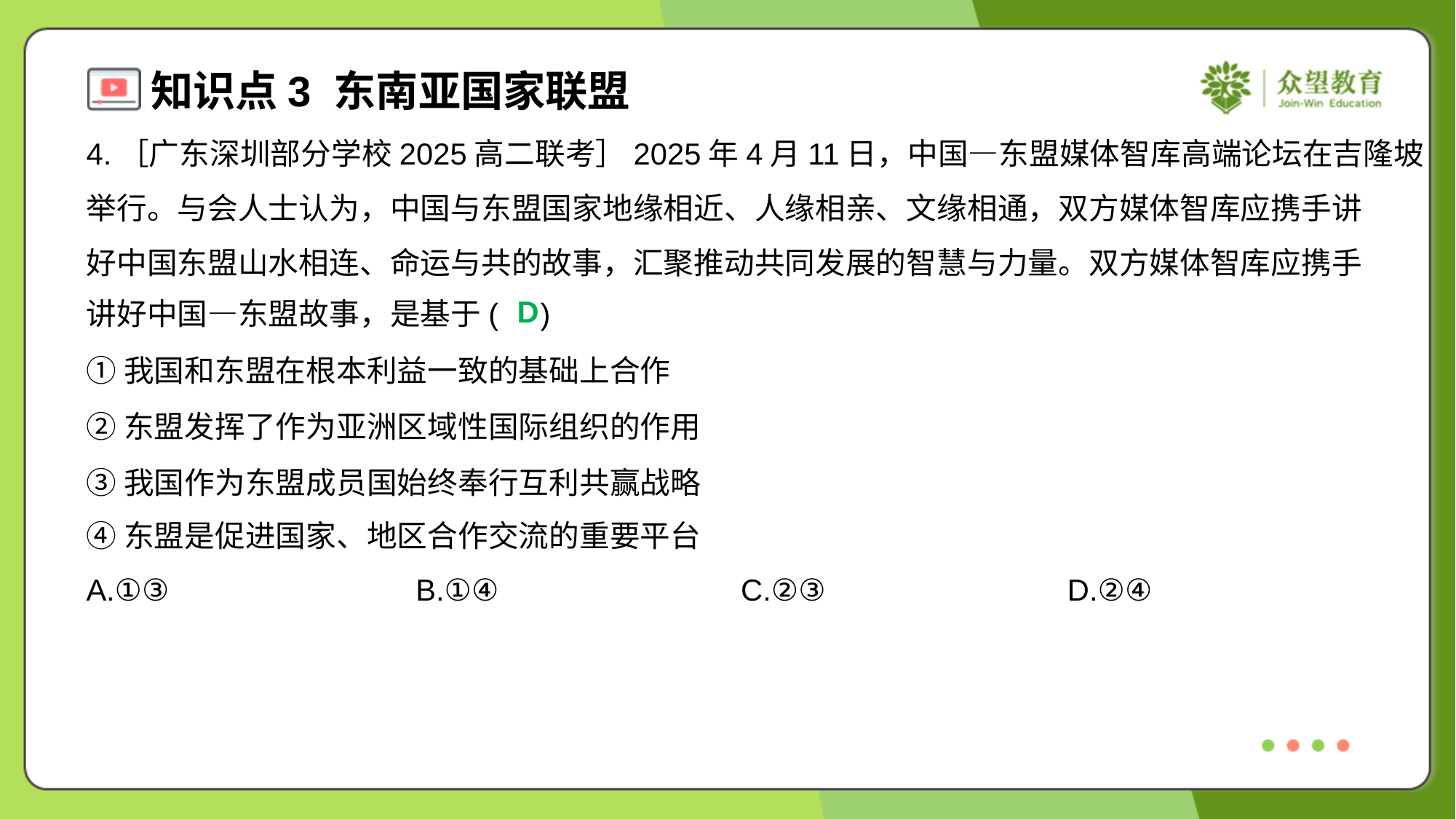

4.［广东深圳部分学校2025高二联考］2025年4月11日，中国—东盟媒体智库高端论坛在吉隆坡
举行。与会人士认为，中国与东盟国家地缘相近、人缘相亲、文缘相通，双方媒体智库应携手讲
好中国东盟山水相连、命运与共的故事，汇聚推动共同发展的智慧与力量。双方媒体智库应携手
讲好中国—东盟故事，是基于(     )
D
①我国和东盟在根本利益一致的基础上合作
②东盟发挥了作为亚洲区域性国际组织的作用
③我国作为东盟成员国始终奉行互利共赢战略
④东盟是促进国家、地区合作交流的重要平台
A.①③	B.①④	C.②③	D.②④